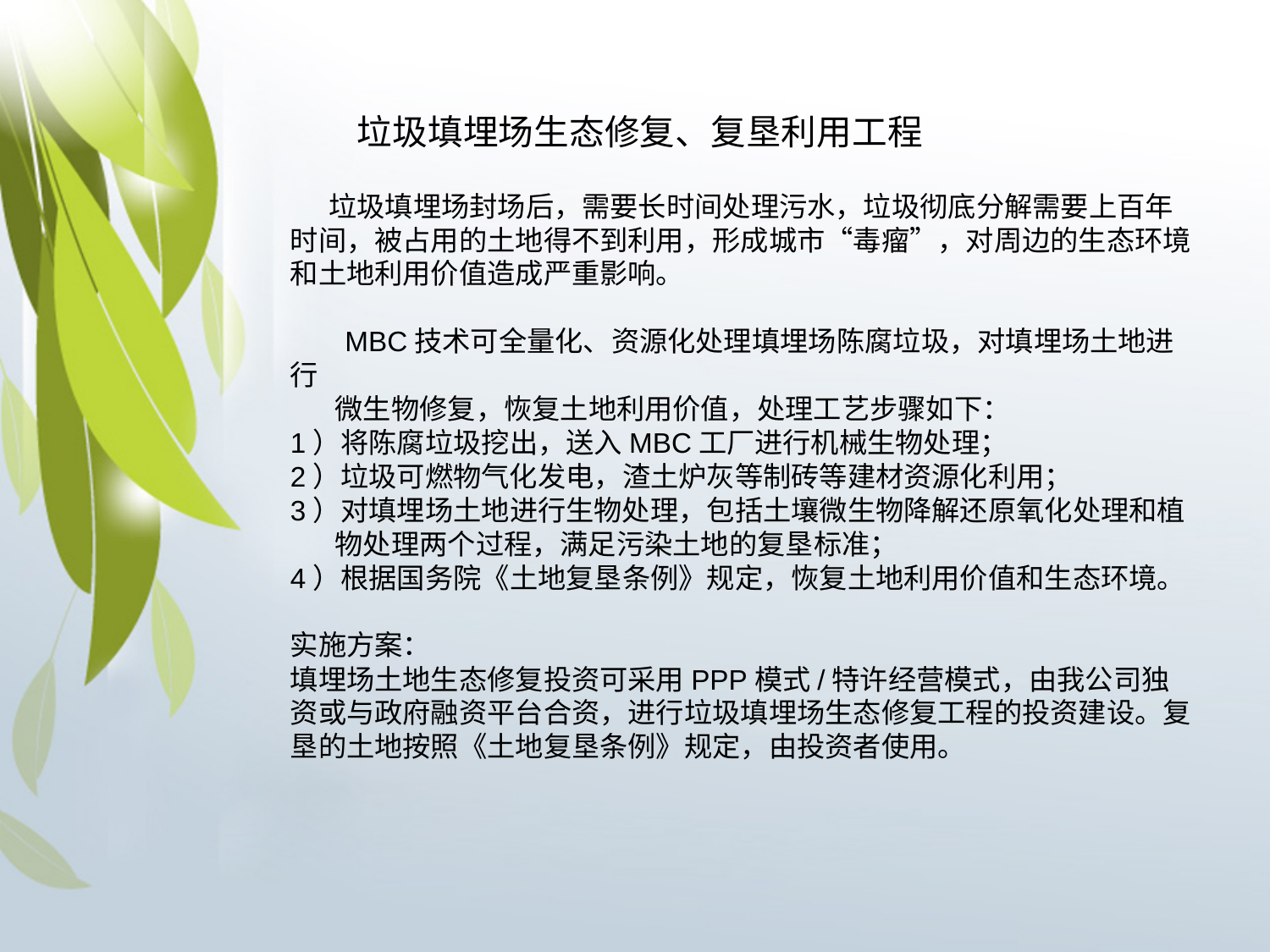

垃圾填埋场生态修复、复垦利用工程

     垃圾填埋场封场后，需要长时间处理污水，垃圾彻底分解需要上百年时间，被占用的土地得不到利用，形成城市“毒瘤”，对周边的生态环境和土地利用价值造成严重影响。

       MBC技术可全量化、资源化处理填埋场陈腐垃圾，对填埋场土地进行
      微生物修复，恢复土地利用价值，处理工艺步骤如下：
1）将陈腐垃圾挖出，送入MBC工厂进行机械生物处理；
2）垃圾可燃物气化发电，渣土炉灰等制砖等建材资源化利用；
3）对填埋场土地进行生物处理，包括土壤微生物降解还原氧化处理和植
      物处理两个过程，满足污染土地的复垦标准；
4）根据国务院《土地复垦条例》规定，恢复土地利用价值和生态环境。

实施方案：
填埋场土地生态修复投资可采用PPP模式/特许经营模式，由我公司独资或与政府融资平台合资，进行垃圾填埋场生态修复工程的投资建设。复垦的土地按照《土地复垦条例》规定，由投资者使用。